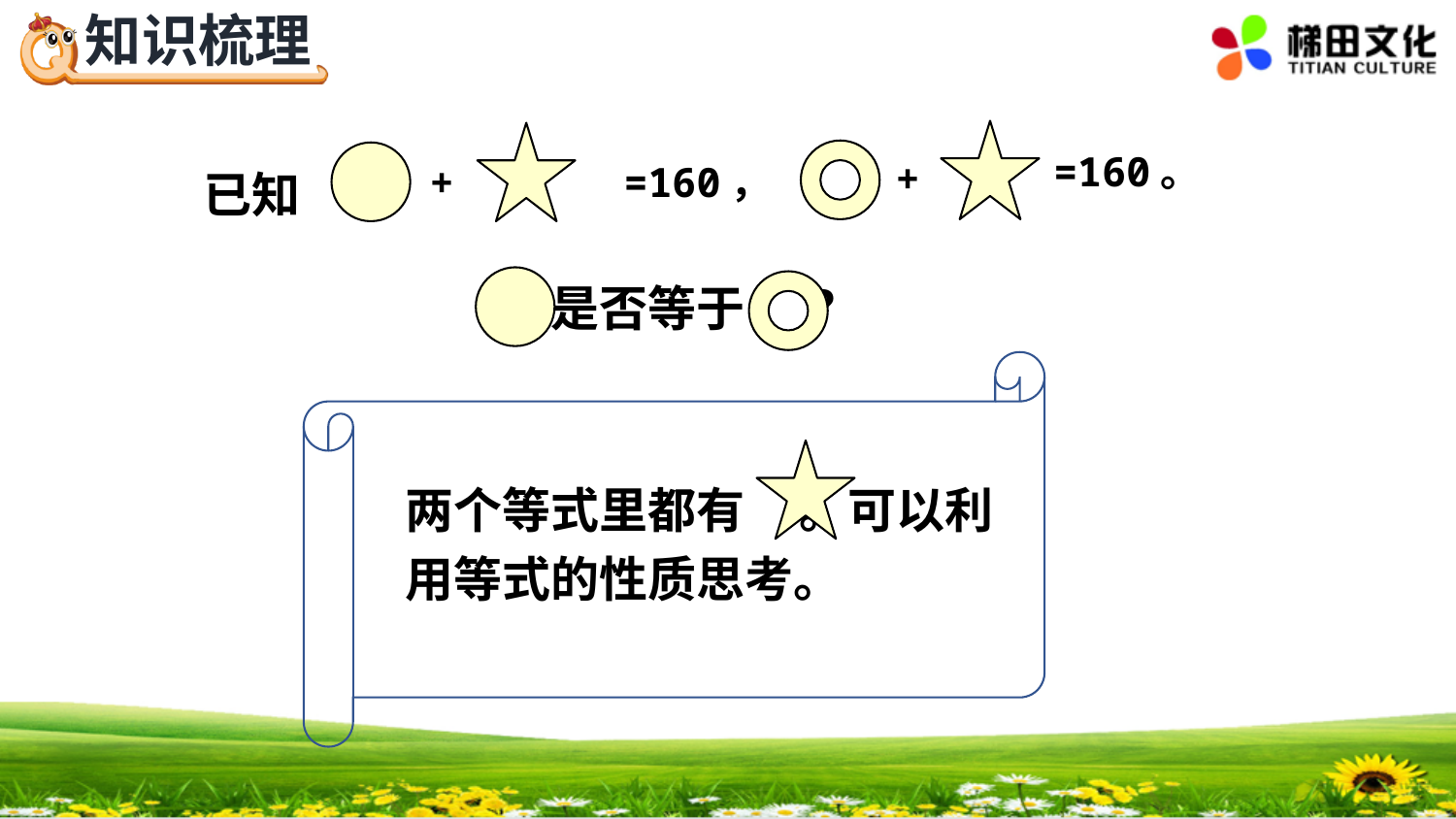

=160。

+

+       =160，
已知
是否等于      ？

两个等式里都有     。可以利用等式的性质思考。